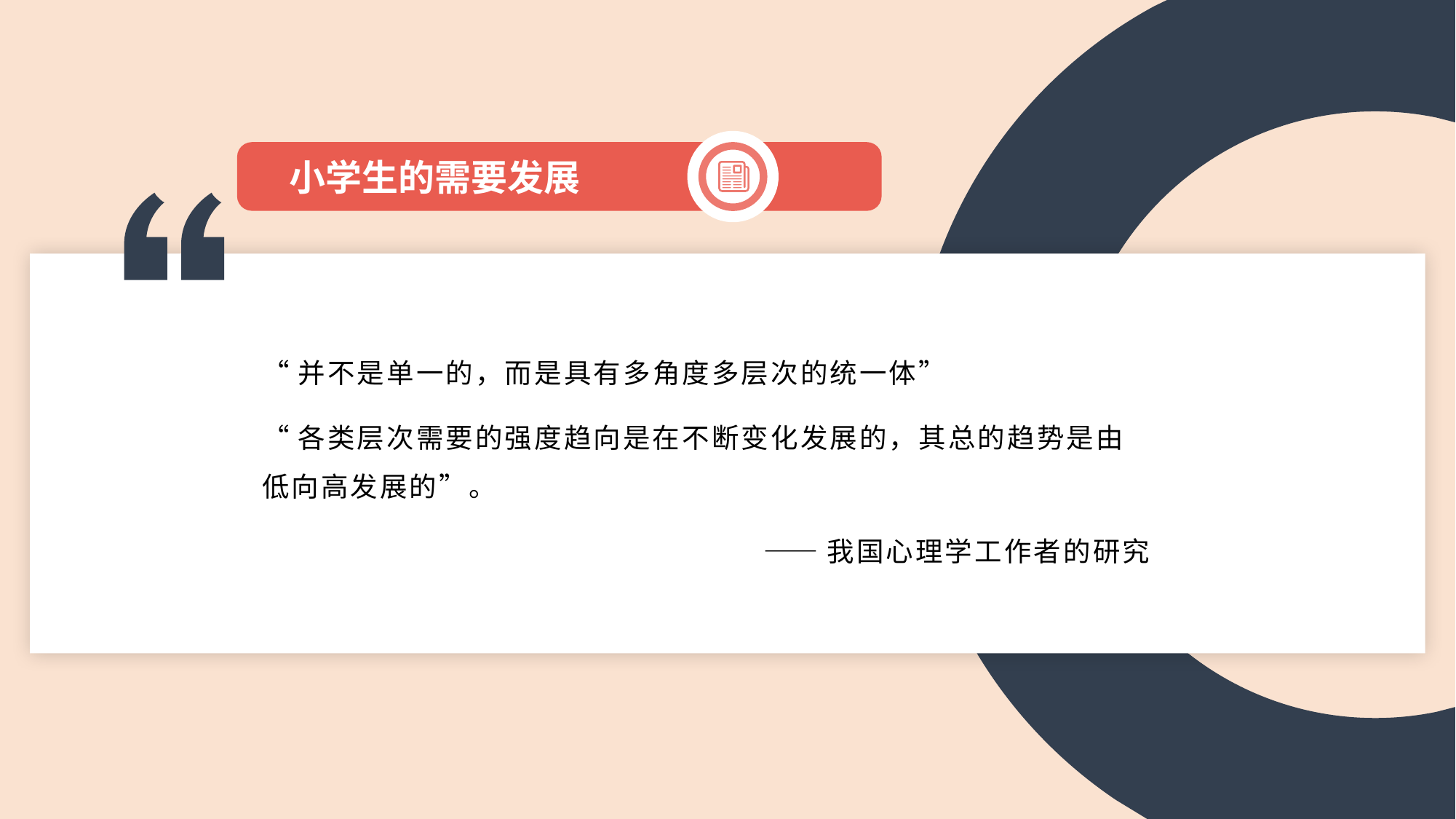

小学生的需要发展

“并不是单一的，而是具有多角度多层次的统一体”
“各类层次需要的强度趋向是在不断变化发展的，其总的趋势是由低向高发展的”。
——我国心理学工作者的研究